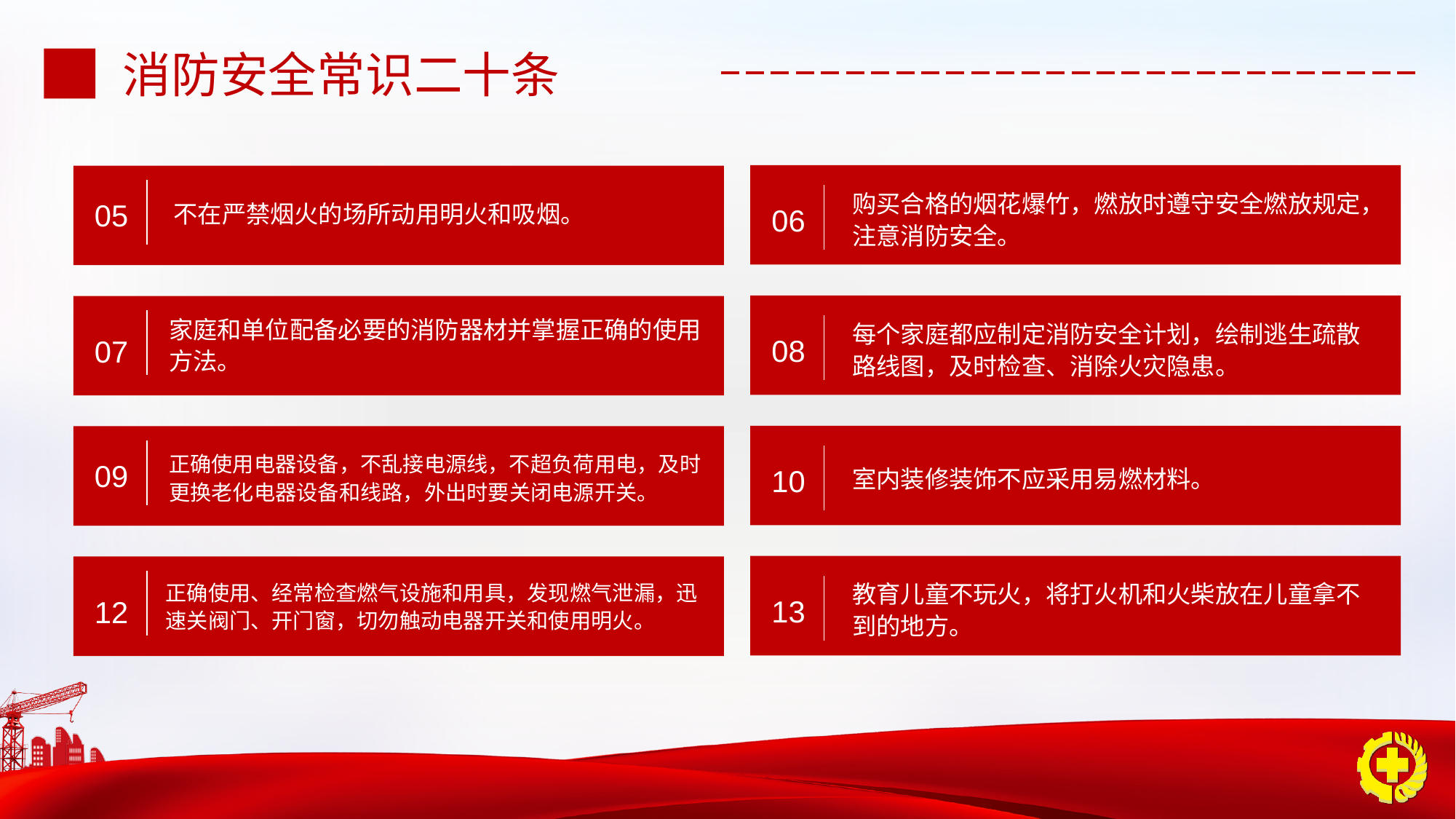

消防安全常识二十条

购买合格的烟花爆竹，燃放时遵守安全燃放规定，注意消防安全。
06

05
不在严禁烟火的场所动用明火和吸烟。

每个家庭都应制定消防安全计划，绘制逃生疏散路线图，及时检查、消除火灾隐患。
08

家庭和单位配备必要的消防器材并掌握正确的使用方法。
07

10
室内装修装饰不应采用易燃材料。

正确使用电器设备，不乱接电源线，不超负荷用电，及时更换老化电器设备和线路，外出时要关闭电源开关。
09

教育儿童不玩火，将打火机和火柴放在儿童拿不到的地方。
13

正确使用、经常检查燃气设施和用具，发现燃气泄漏，迅速关阀门、开门窗，切勿触动电器开关和使用明火。
12